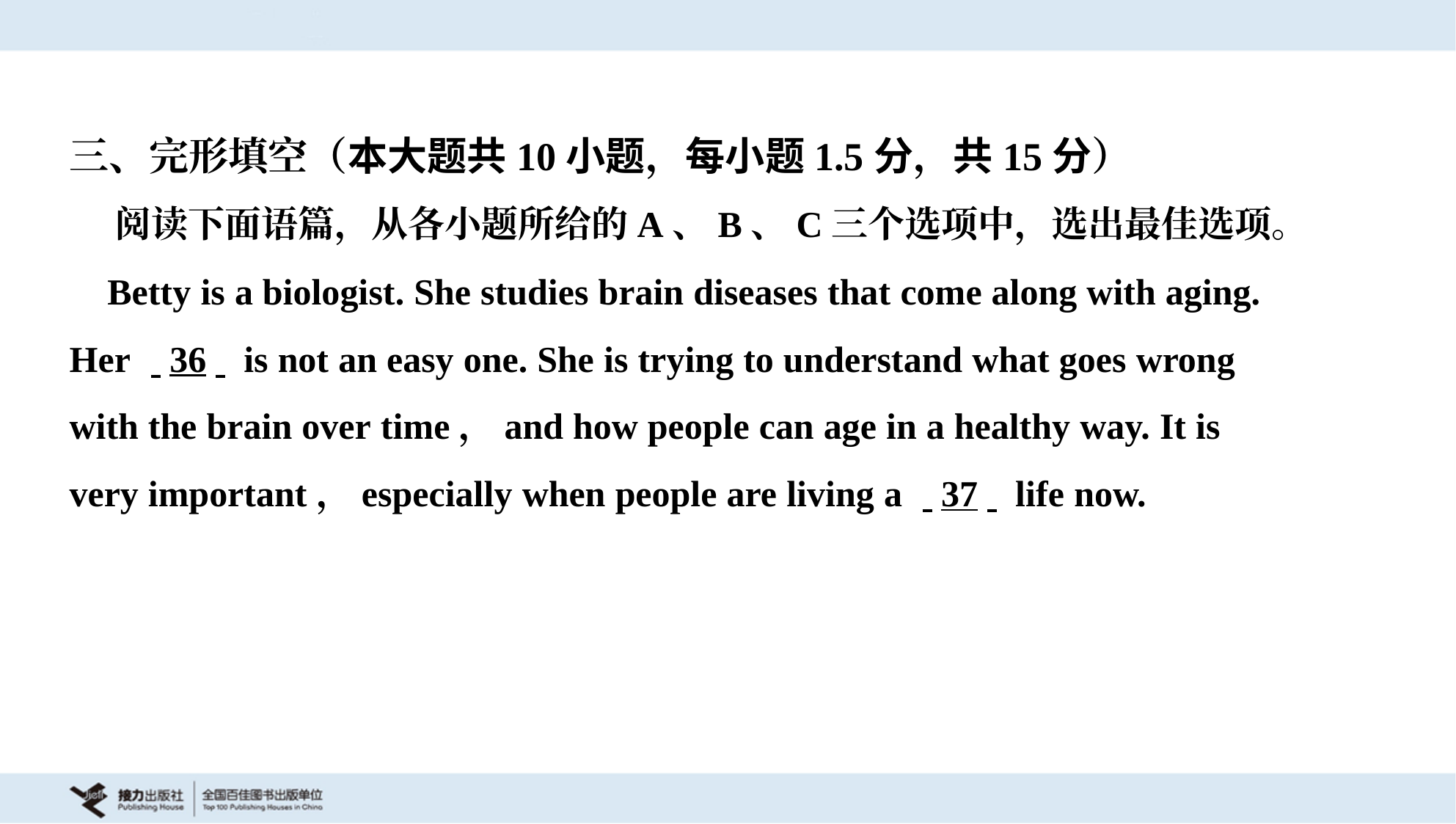

三、完形填空（本大题共10小题，每小题1.5分，共15分）
    阅读下面语篇，从各小题所给的A、B、C三个选项中，选出最佳选项。
    Betty is a biologist. She studies brain diseases that come along with aging.
Her . .36. . is not an easy one. She is trying to understand what goes wrong
with the brain over time，and how people can age in a healthy way. It is
very important，especially when people are living a . .37. . life now.